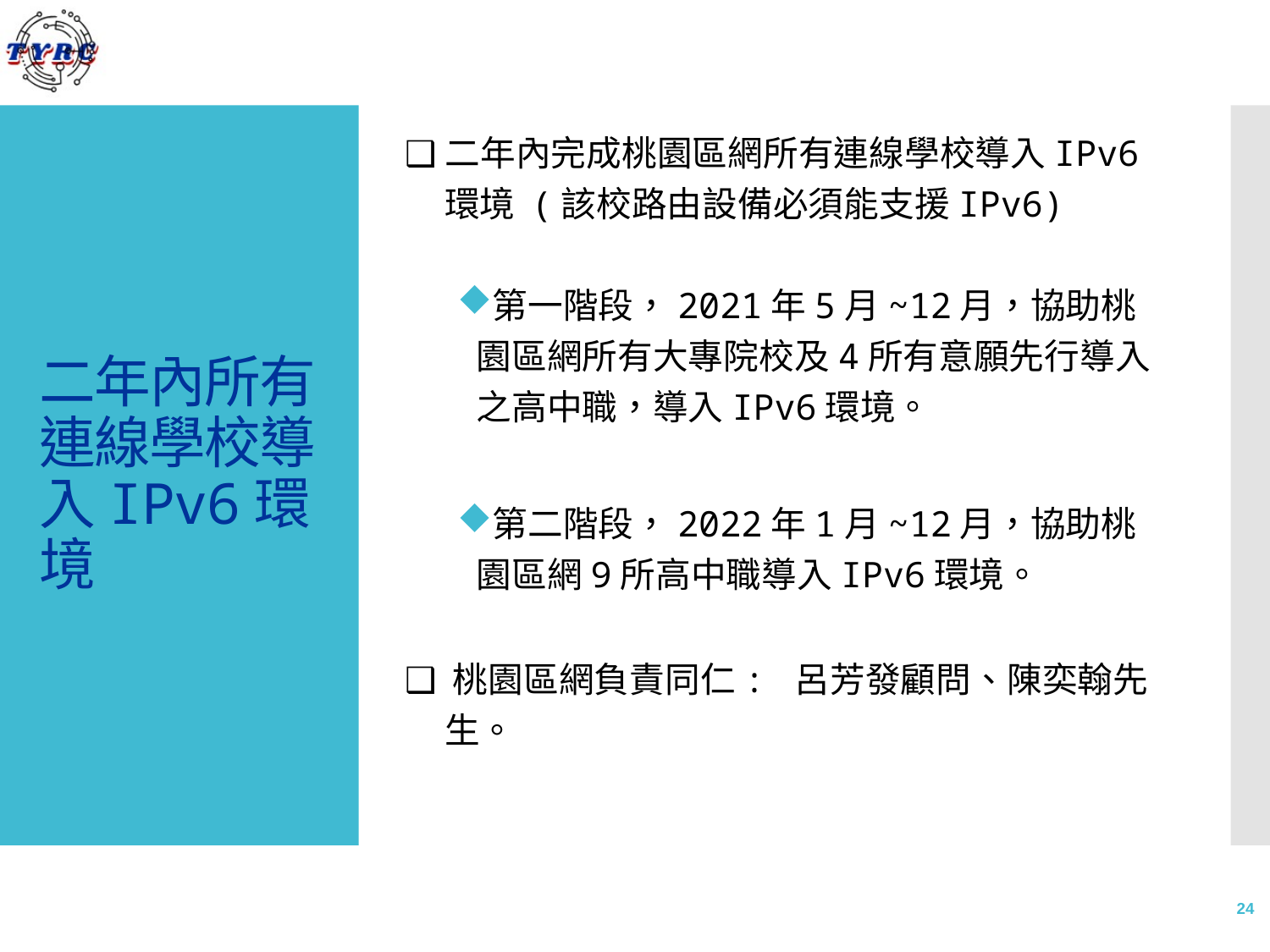

❑二年內完成桃園區網所有連線學校導入IPv6環境 (該校路由設備必須能支援IPv6)

第一階段，2021年5月~12月，協助桃園區網所有大專院校及4所有意願先行導入之高中職，導入IPv6環境。

第二階段，2022年1月~12月，協助桃園區網9所高中職導入IPv6環境。
❑ 桃園區網負責同仁: 呂芳發顧問、陳奕翰先生。

# 二年內所有連線學校導入IPv6環境
24